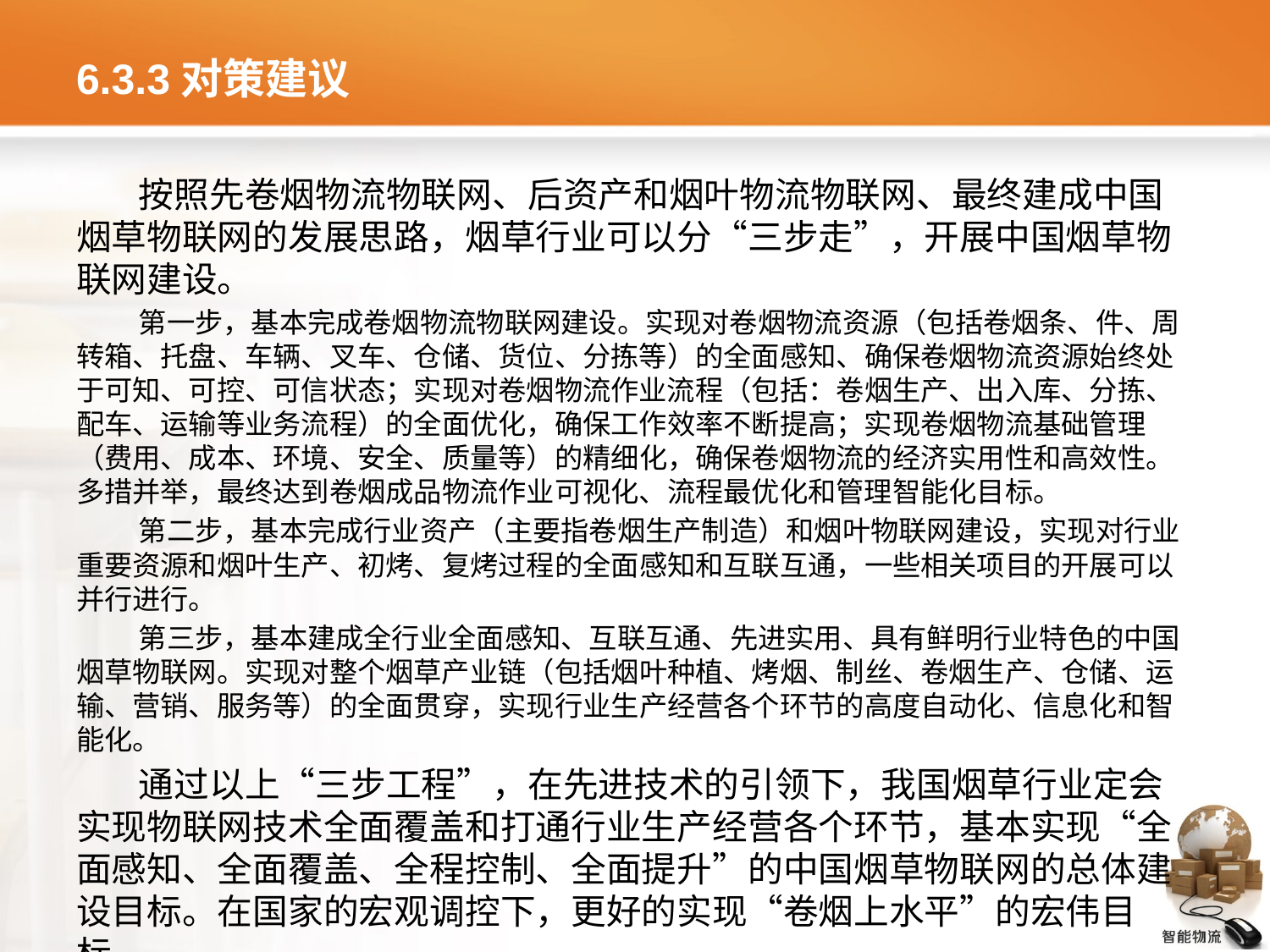

# 6.3.3对策建议
按照先卷烟物流物联网、后资产和烟叶物流物联网、最终建成中国烟草物联网的发展思路，烟草行业可以分“三步走”，开展中国烟草物联网建设。
第一步，基本完成卷烟物流物联网建设。实现对卷烟物流资源（包括卷烟条、件、周转箱、托盘、车辆、叉车、仓储、货位、分拣等）的全面感知、确保卷烟物流资源始终处于可知、可控、可信状态；实现对卷烟物流作业流程（包括：卷烟生产、出入库、分拣、配车、运输等业务流程）的全面优化，确保工作效率不断提高；实现卷烟物流基础管理（费用、成本、环境、安全、质量等）的精细化，确保卷烟物流的经济实用性和高效性。多措并举，最终达到卷烟成品物流作业可视化、流程最优化和管理智能化目标。
第二步，基本完成行业资产（主要指卷烟生产制造）和烟叶物联网建设，实现对行业重要资源和烟叶生产、初烤、复烤过程的全面感知和互联互通，一些相关项目的开展可以并行进行。
第三步，基本建成全行业全面感知、互联互通、先进实用、具有鲜明行业特色的中国烟草物联网。实现对整个烟草产业链（包括烟叶种植、烤烟、制丝、卷烟生产、仓储、运输、营销、服务等）的全面贯穿，实现行业生产经营各个环节的高度自动化、信息化和智能化。
通过以上“三步工程”，在先进技术的引领下，我国烟草行业定会实现物联网技术全面覆盖和打通行业生产经营各个环节，基本实现“全面感知、全面覆盖、全程控制、全面提升”的中国烟草物联网的总体建设目标。在国家的宏观调控下，更好的实现“卷烟上水平”的宏伟目标。